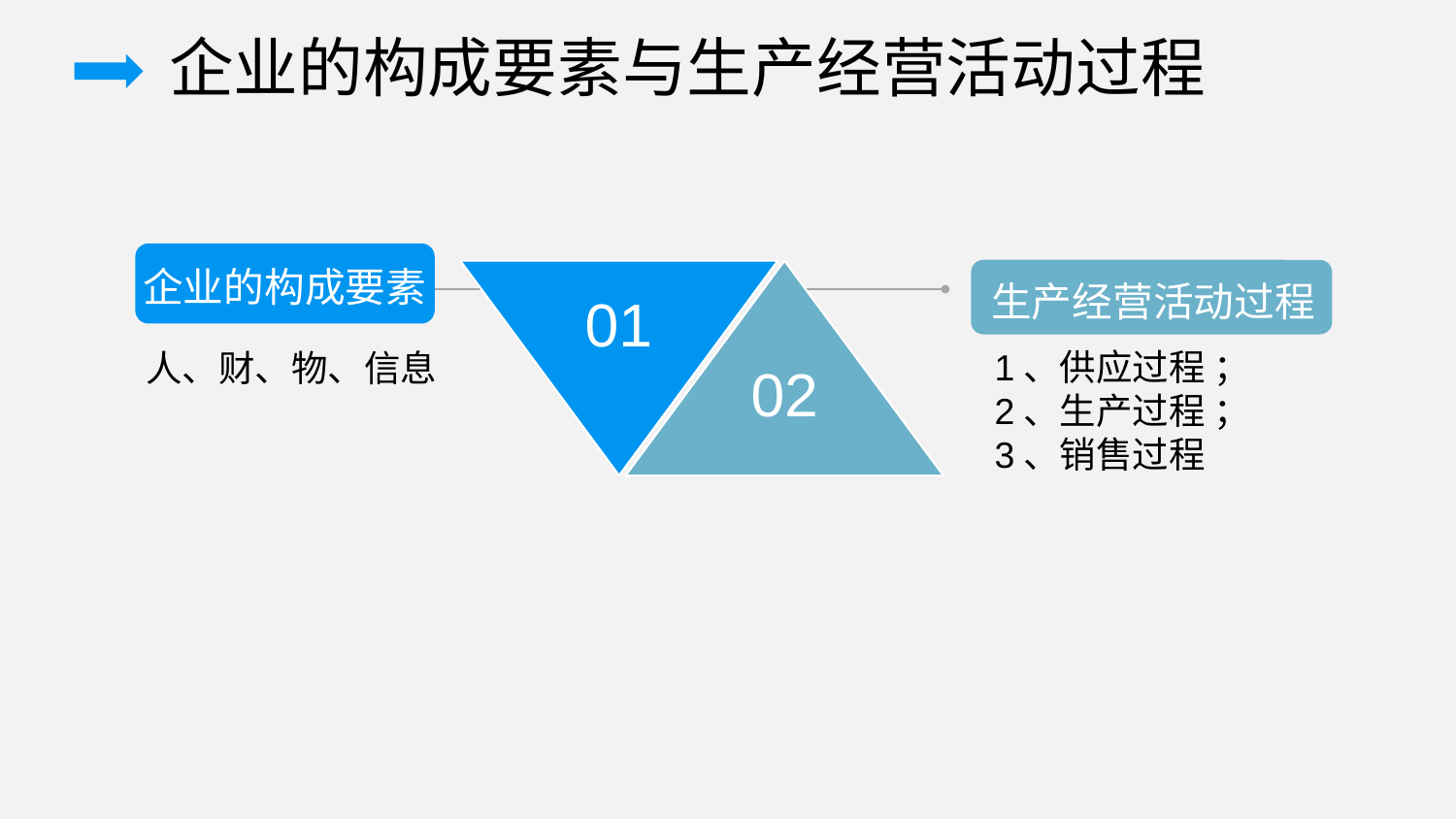

企业的构成要素与生产经营活动过程
企业的构成要素

生产经营活动过程

01

02

人、财、物、信息
1、供应过程 ；
2、生产过程 ；
3、销售过程